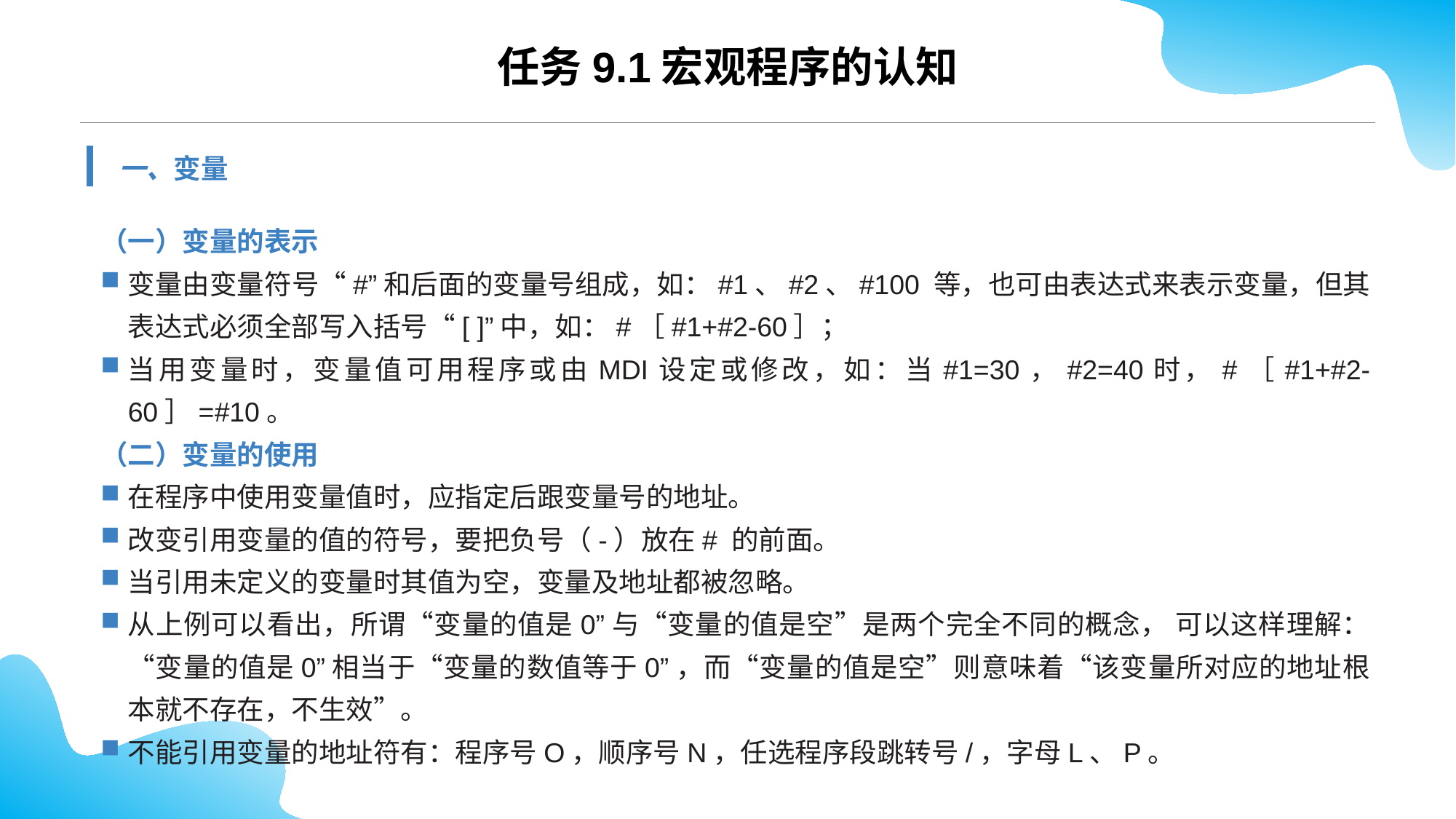

任务9.1宏观程序的认知
一、变量
（一）变量的表示
变量由变量符号“#”和后面的变量号组成，如：#1、#2、#100 等，也可由表达式来表示变量，但其表达式必须全部写入括号“[ ]”中，如：#［#1+#2-60］；
当用变量时，变量值可用程序或由MDI设定或修改，如：当#1=30，#2=40时，#［#1+#2-60］=#10。
（二）变量的使用
在程序中使用变量值时，应指定后跟变量号的地址。
改变引用变量的值的符号，要把负号（-）放在# 的前面。
当引用未定义的变量时其值为空，变量及地址都被忽略。
从上例可以看出，所谓“变量的值是0”与“变量的值是空”是两个完全不同的概念， 可以这样理解：“变量的值是0”相当于“变量的数值等于0”，而“变量的值是空”则意味着“该变量所对应的地址根本就不存在，不生效”。
不能引用变量的地址符有：程序号O，顺序号N，任选程序段跳转号/，字母L、P。